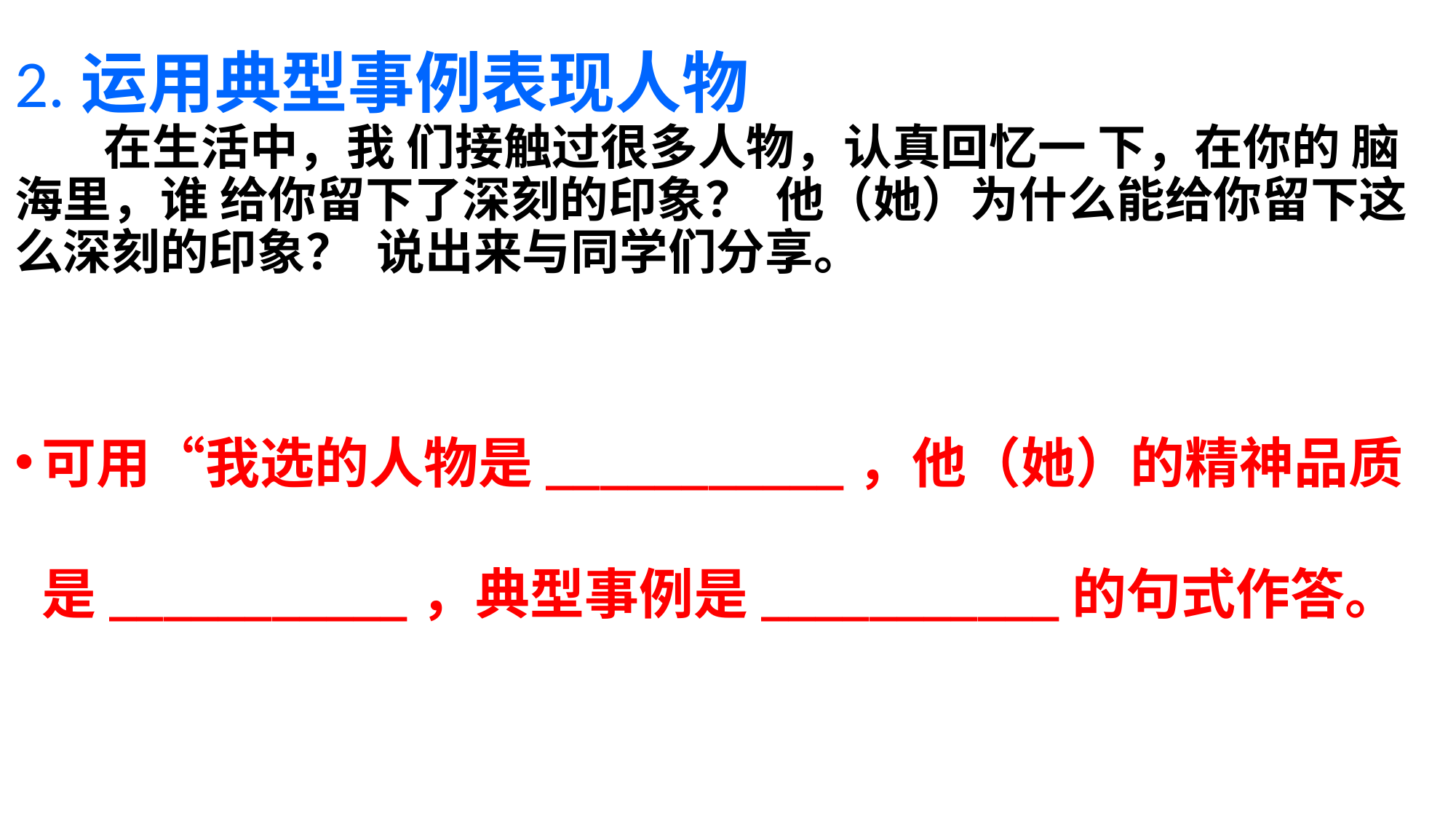

# 2.运用典型事例表现人物
       在生活中，我 们接触过很多人物，认真回忆一 下，在你的 脑海里，谁 给你留下了深刻的印象？  他（她）为什么能给你留下这么深刻的印象？  说出来与同学们分享。

可用“我选的人物是___________，他（她）的精神品质是___________，典型事例是___________的句式作答。